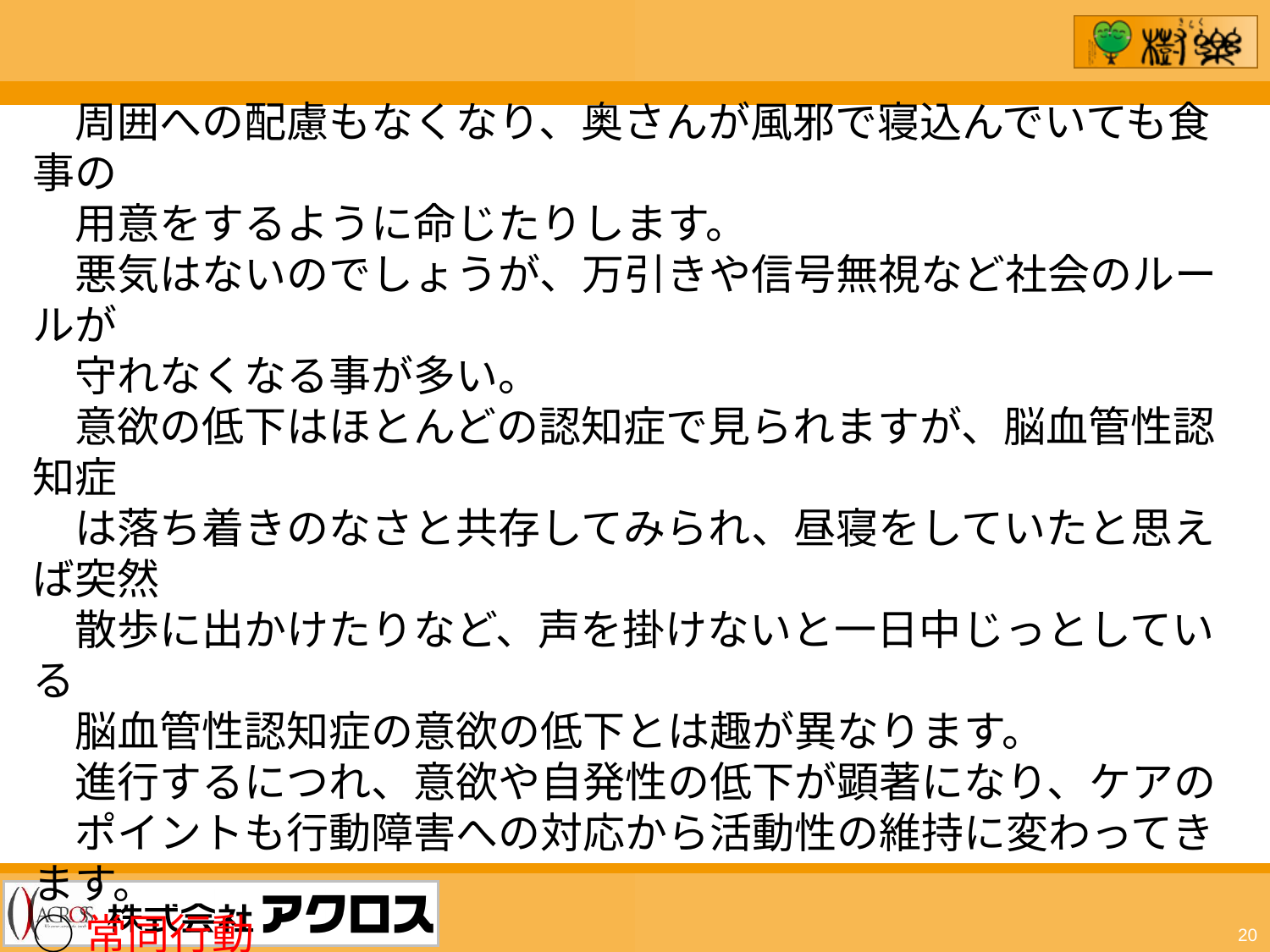

周囲への配慮もなくなり、奥さんが風邪で寝込んでいても食事の
　用意をするように命じたりします。
　悪気はないのでしょうが、万引きや信号無視など社会のルールが
　守れなくなる事が多い。
　意欲の低下はほとんどの認知症で見られますが、脳血管性認知症
　は落ち着きのなさと共存してみられ、昼寝をしていたと思えば突然
　散歩に出かけたりなど、声を掛けないと一日中じっとしている
　脳血管性認知症の意欲の低下とは趣が異なります。
　進行するにつれ、意欲や自発性の低下が顕著になり、ケアの
　ポイントも行動障害への対応から活動性の維持に変わってきます。
○常同行動
　初期から目につく行動で、他の認知症との区別にもなります。
　毎日決まった時間に決まった場所で決まった事を行う。
　散歩の途中で万引きなどトラブルを起こすこともある。記憶障害や
　視空間認知障害はないので、迷子になることはない。
20